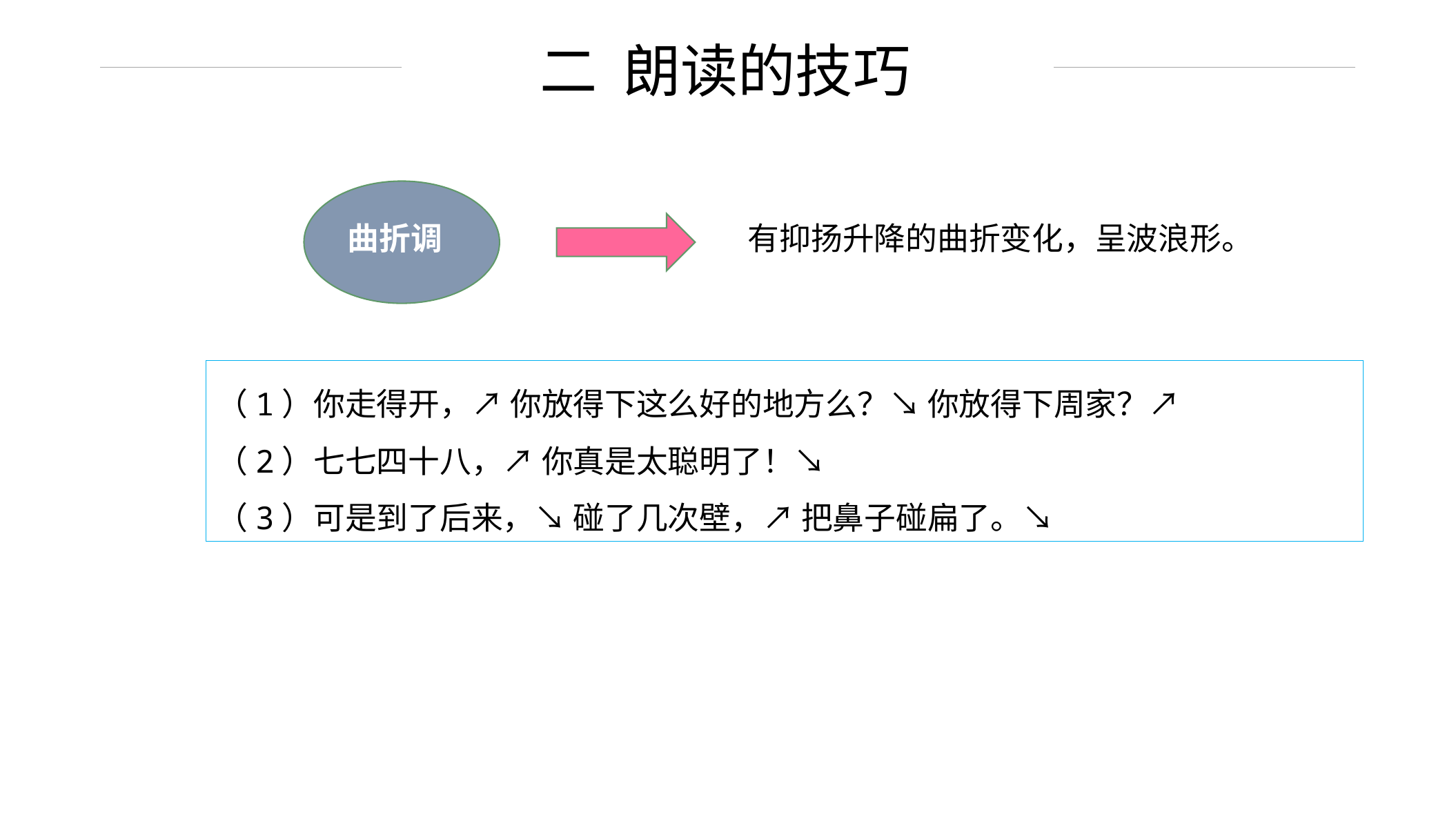

二  朗读的技巧

曲折调

有抑扬升降的曲折变化，呈波浪形。
（1）你走得开，↗ 你放得下这么好的地方么？↘ 你放得下周家？↗
（2）七七四十八，↗ 你真是太聪明了！↘
（3）可是到了后来，↘ 碰了几次壁，↗ 把鼻子碰扁了。↘